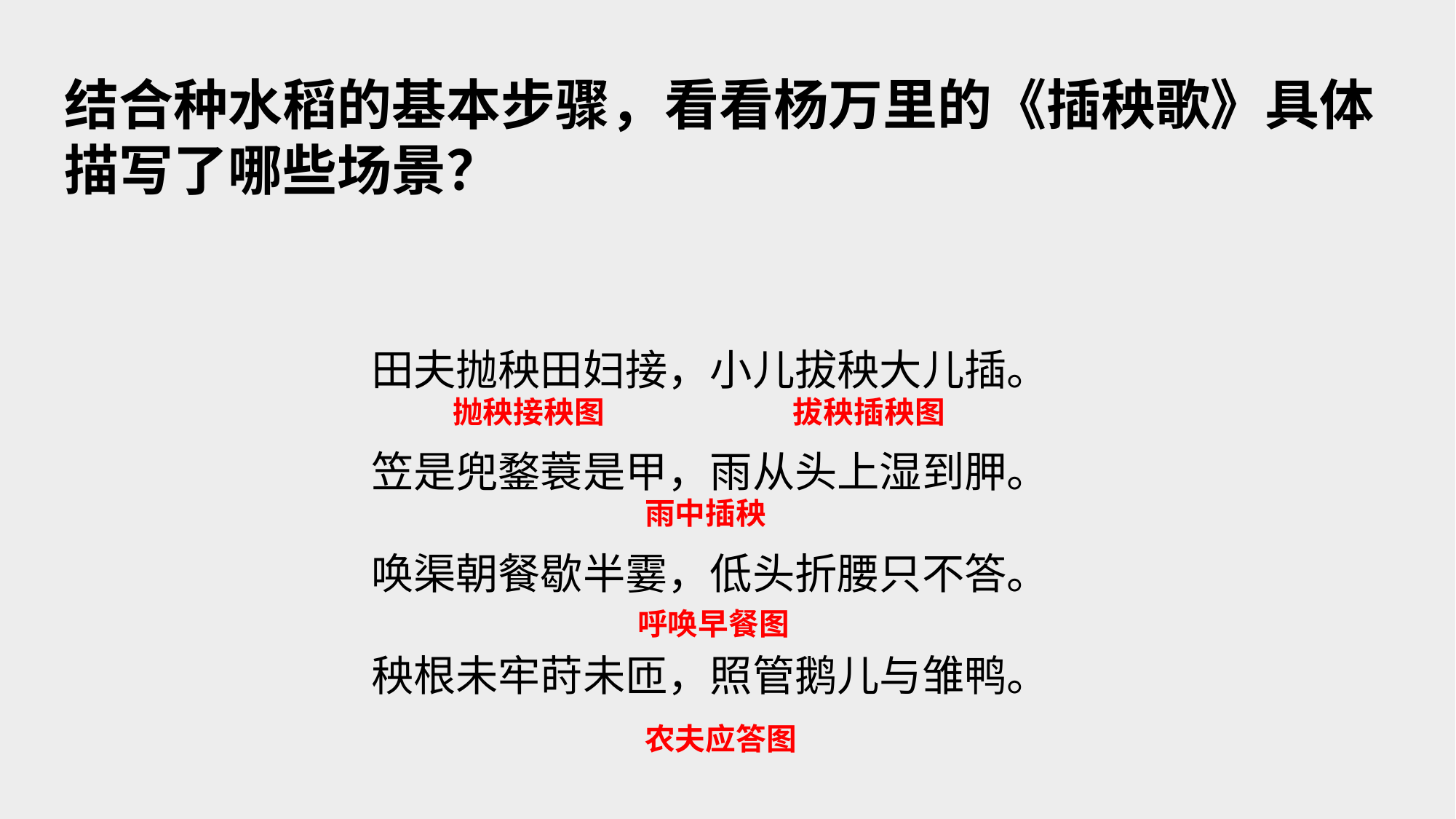

结合种水稻的基本步骤，看看杨万里的《插秧歌》具体描写了哪些场景？
田夫抛秧田妇接，小儿拔秧大儿插。

笠是兜鍪蓑是甲，雨从头上湿到胛。

唤渠朝餐歇半霎，低头折腰只不答。

秧根未牢莳未匝，照管鹅儿与雏鸭。
抛秧接秧图
拔秧插秧图
雨中插秧
呼唤早餐图
农夫应答图